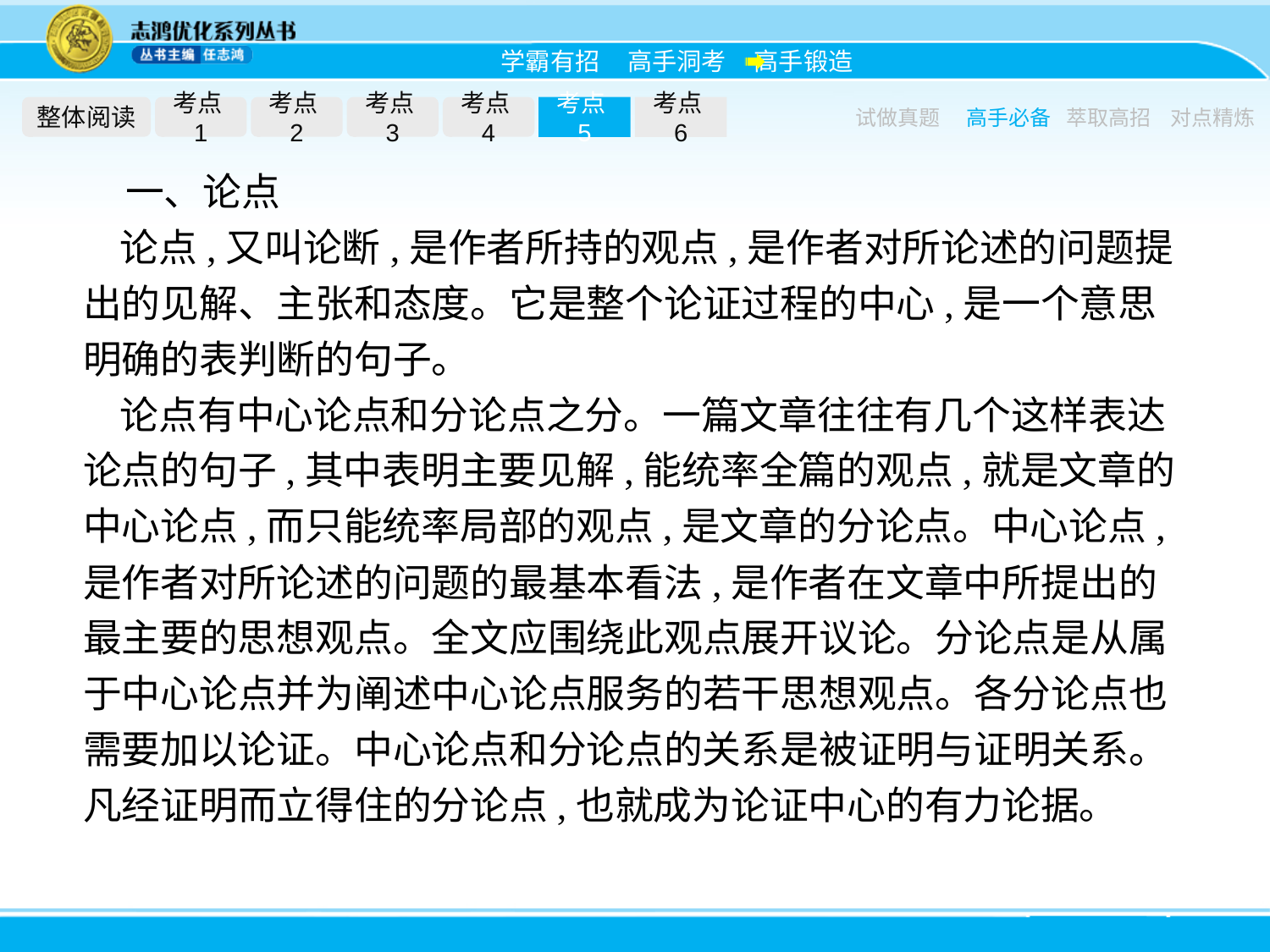

整体阅读
考点1
考点2
考点3
考点4
考点5
考点6
试做真题
高手必备
萃取高招
对点精炼
一、论点
论点,又叫论断,是作者所持的观点,是作者对所论述的问题提出的见解、主张和态度。它是整个论证过程的中心,是一个意思明确的表判断的句子。
论点有中心论点和分论点之分。一篇文章往往有几个这样表达论点的句子,其中表明主要见解,能统率全篇的观点,就是文章的中心论点,而只能统率局部的观点,是文章的分论点。中心论点,是作者对所论述的问题的最基本看法,是作者在文章中所提出的最主要的思想观点。全文应围绕此观点展开议论。分论点是从属于中心论点并为阐述中心论点服务的若干思想观点。各分论点也需要加以论证。中心论点和分论点的关系是被证明与证明关系。凡经证明而立得住的分论点,也就成为论证中心的有力论据。